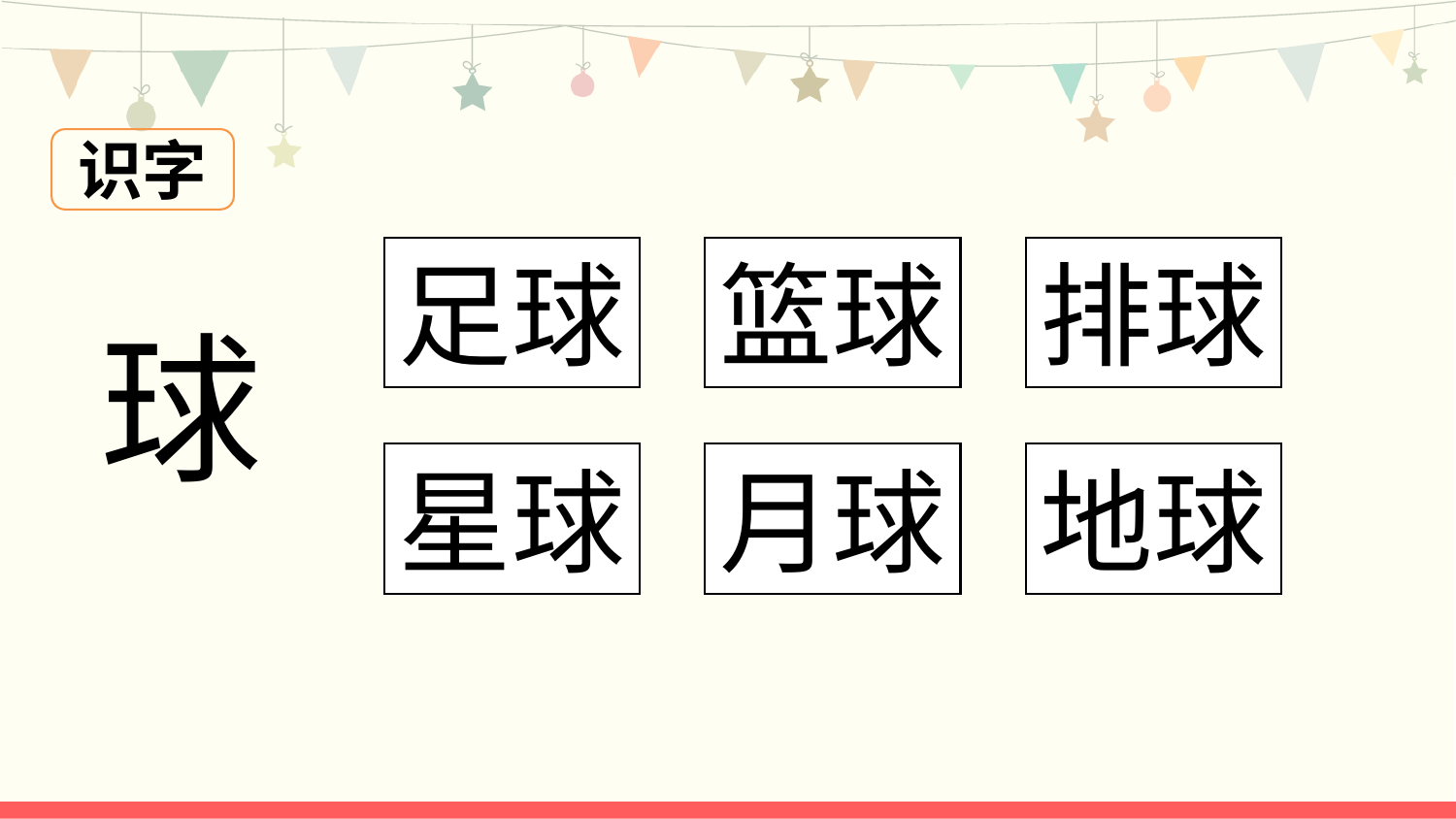

识字

球
足球
篮球
排球
星球
月球
地球